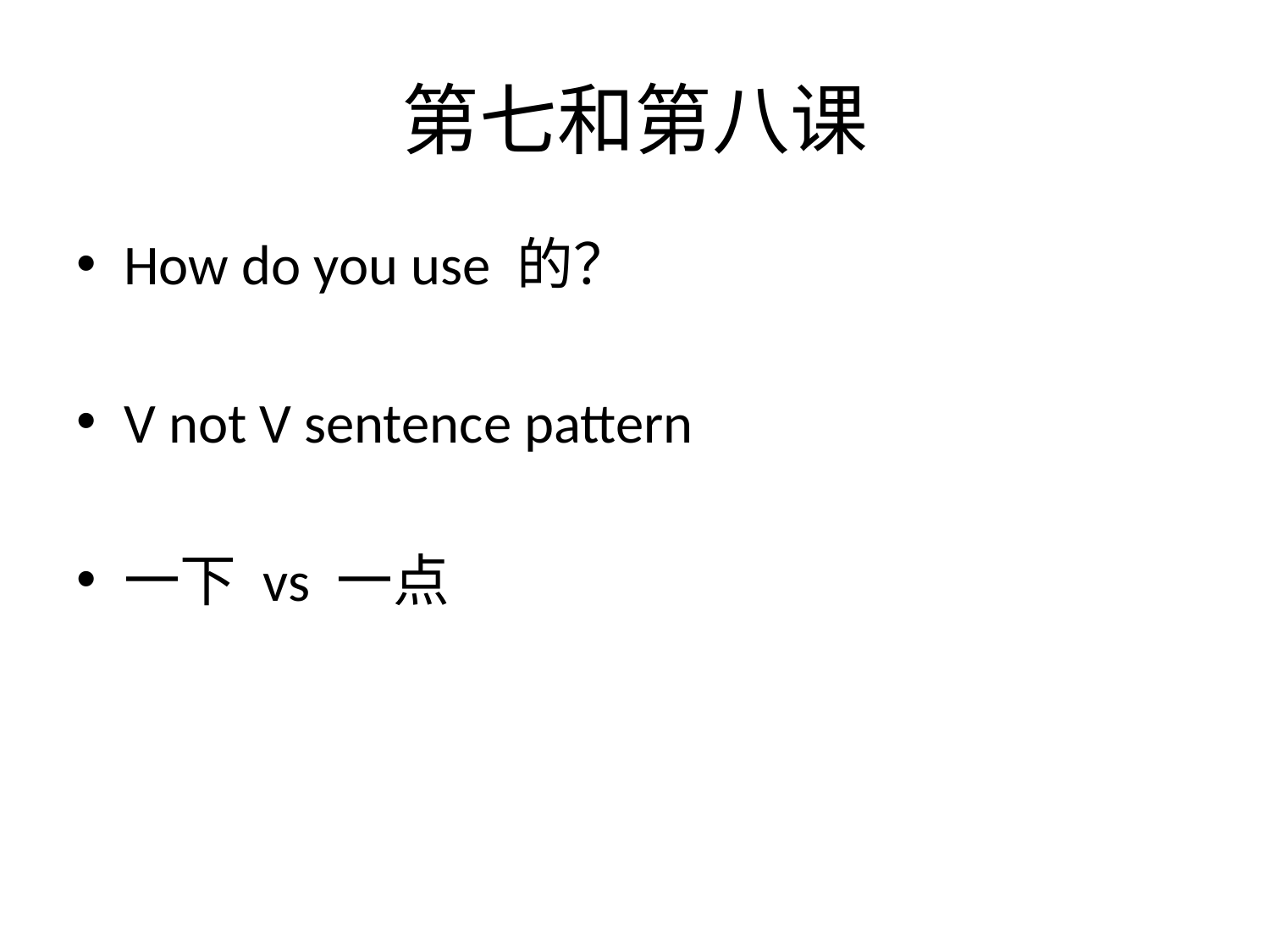

# 第七和第八课
How do you use 的？

V not V sentence pattern

一下 vs 一点